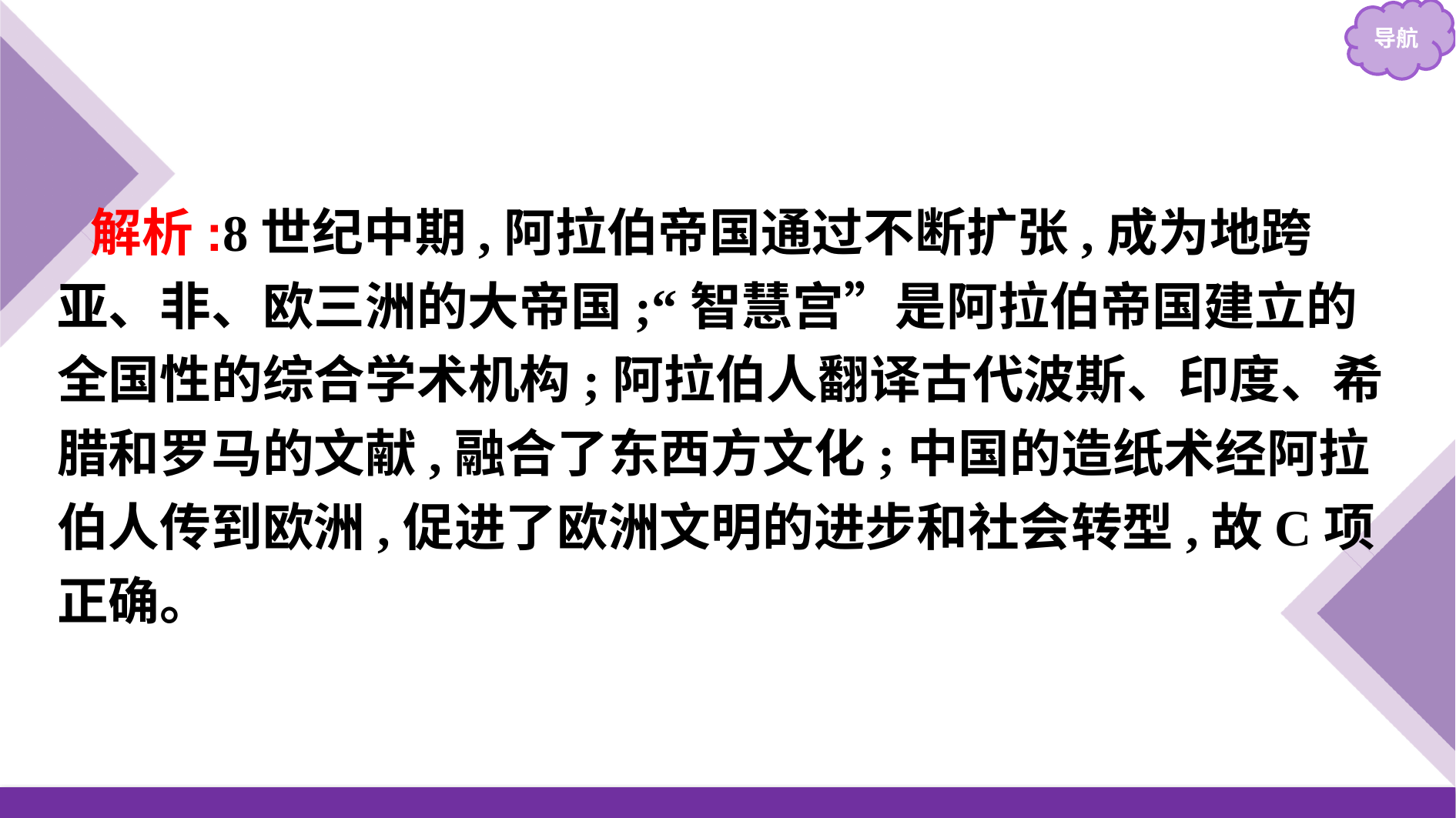

解析:8世纪中期,阿拉伯帝国通过不断扩张,成为地跨亚、非、欧三洲的大帝国;“智慧宫”是阿拉伯帝国建立的全国性的综合学术机构;阿拉伯人翻译古代波斯、印度、希腊和罗马的文献,融合了东西方文化;中国的造纸术经阿拉伯人传到欧洲,促进了欧洲文明的进步和社会转型,故C项正确。